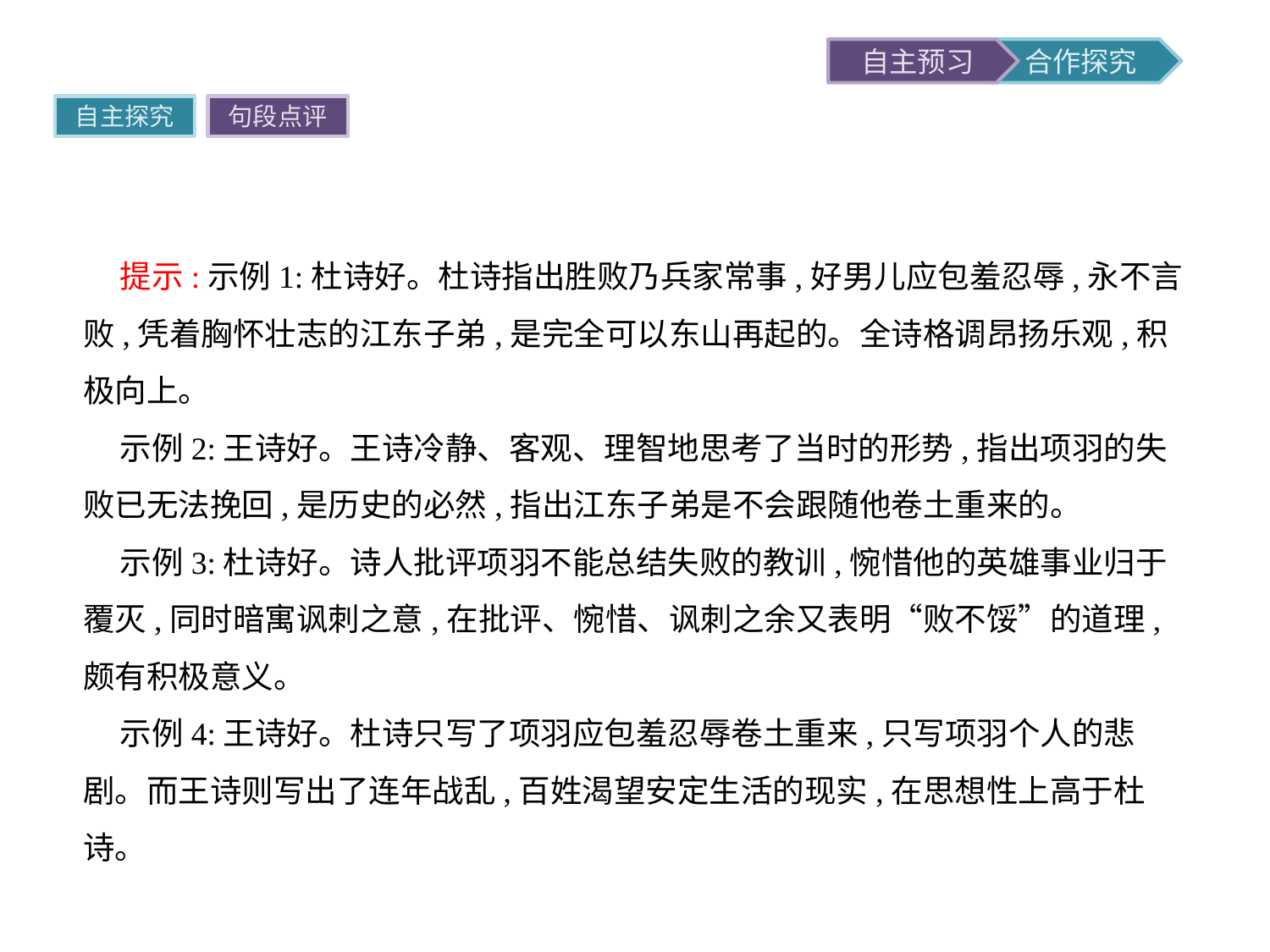

自主探究
句段点评
提示:示例1:杜诗好。杜诗指出胜败乃兵家常事,好男儿应包羞忍辱,永不言败,凭着胸怀壮志的江东子弟,是完全可以东山再起的。全诗格调昂扬乐观,积极向上。
示例2:王诗好。王诗冷静、客观、理智地思考了当时的形势,指出项羽的失败已无法挽回,是历史的必然,指出江东子弟是不会跟随他卷土重来的。
示例3:杜诗好。诗人批评项羽不能总结失败的教训,惋惜他的英雄事业归于覆灭,同时暗寓讽刺之意,在批评、惋惜、讽刺之余又表明“败不馁”的道理,颇有积极意义。
示例4:王诗好。杜诗只写了项羽应包羞忍辱卷土重来,只写项羽个人的悲剧。而王诗则写出了连年战乱,百姓渴望安定生活的现实,在思想性上高于杜诗。